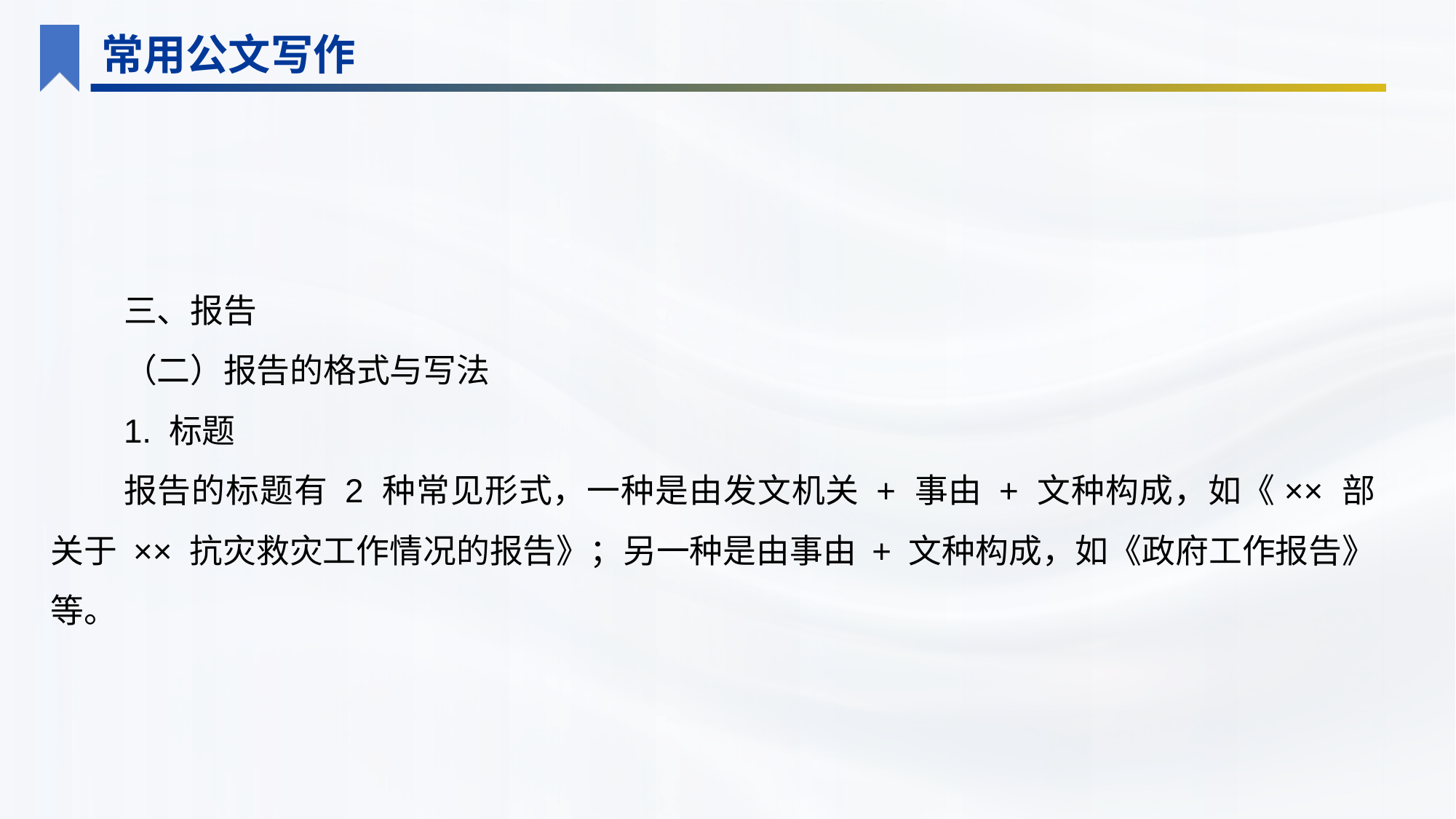

常用公文写作
三、报告
（二）报告的格式与写法
1. 标题
报告的标题有 2 种常见形式，一种是由发文机关 + 事由 + 文种构成，如《×× 部关于 ×× 抗灾救灾工作情况的报告》；另一种是由事由 + 文种构成，如《政府工作报告》等。